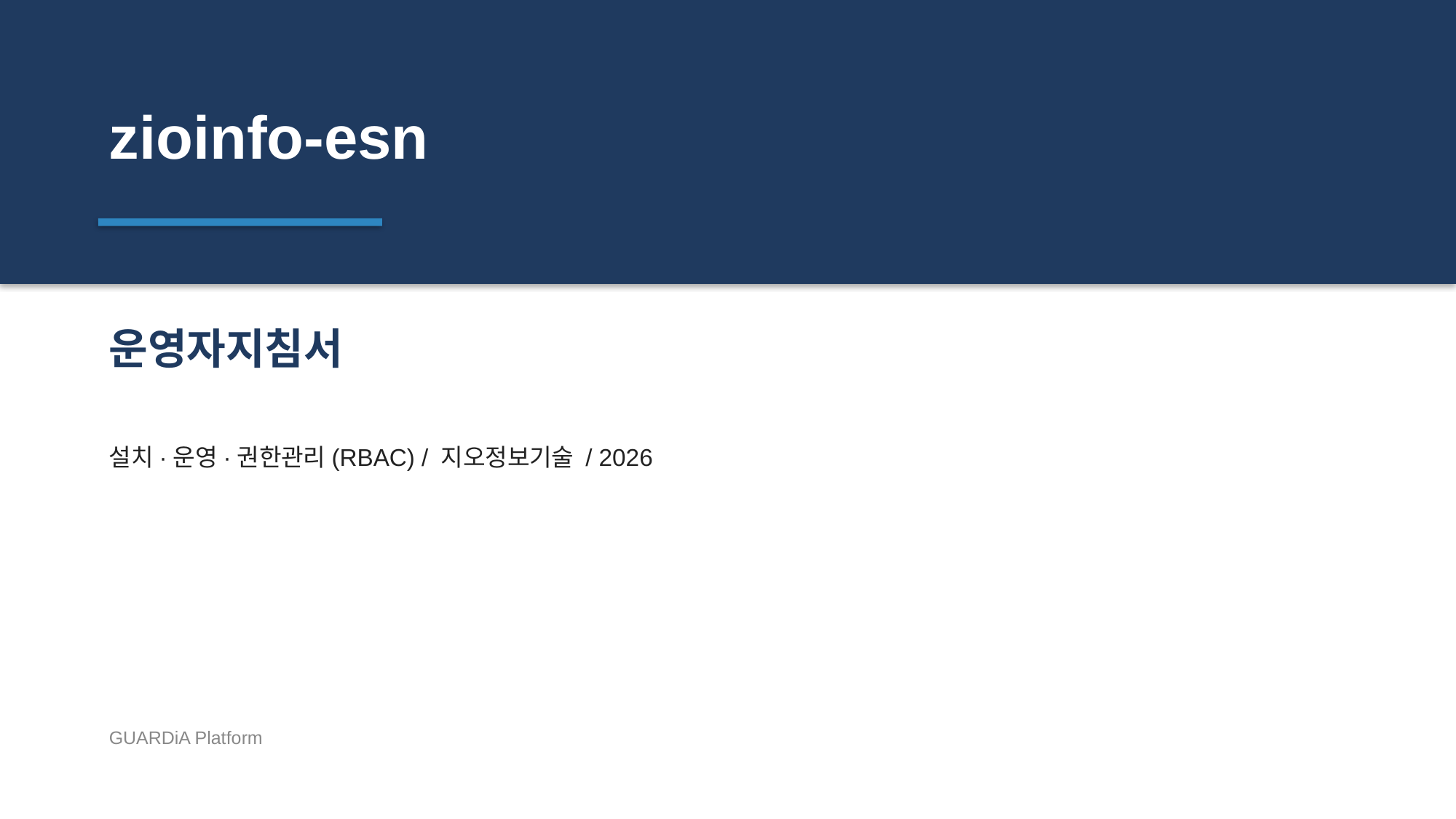

zioinfo-esn

운영자지침서
설치·운영·권한관리(RBAC) / 지오정보기술 / 2026
GUARDiA Platform